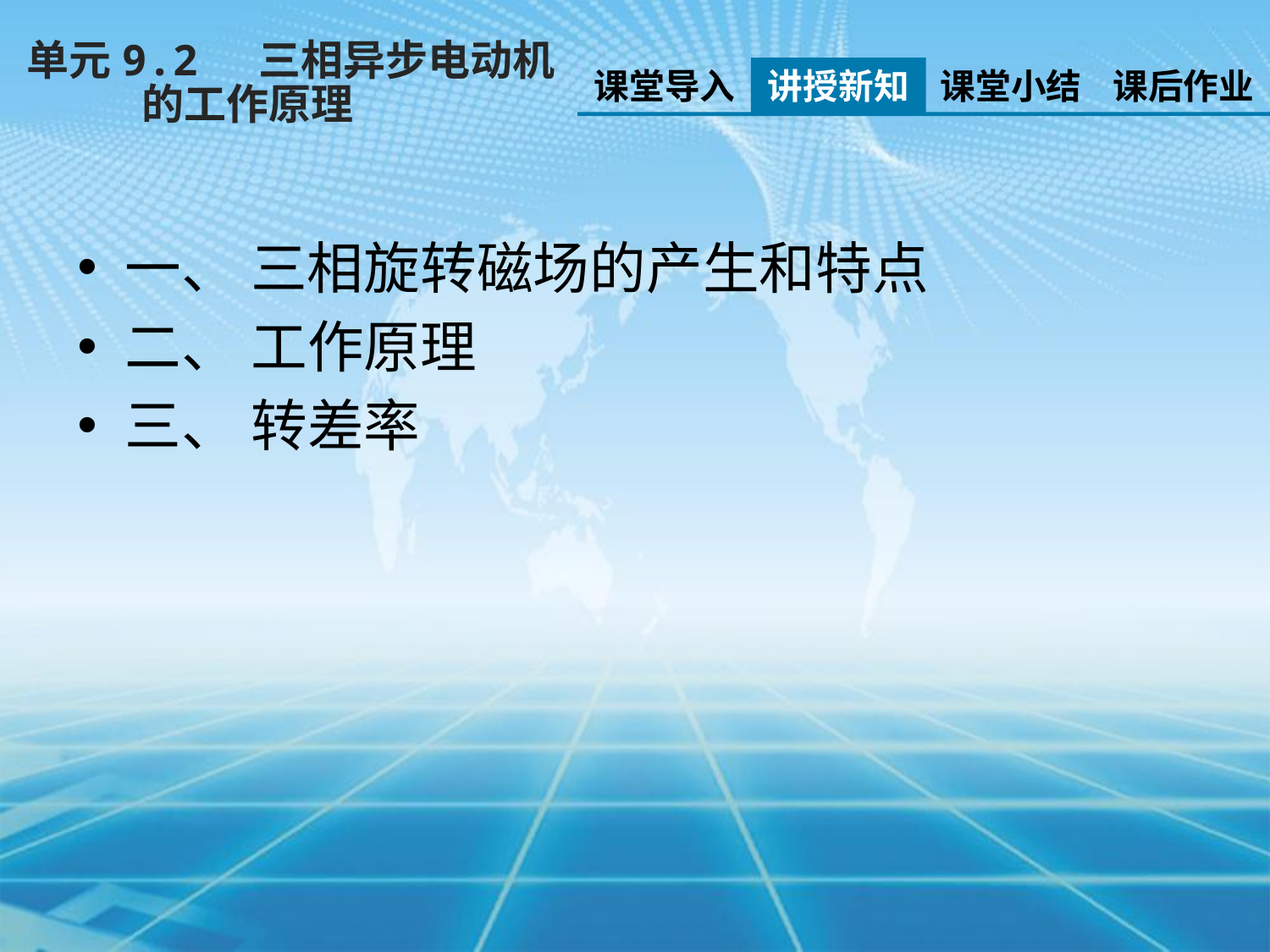

单元9.2  三相异步电动机
           的工作原理
课堂导入
讲授新知
课堂小结
课后作业
一、 三相旋转磁场的产生和特点
二、 工作原理
三、 转差率